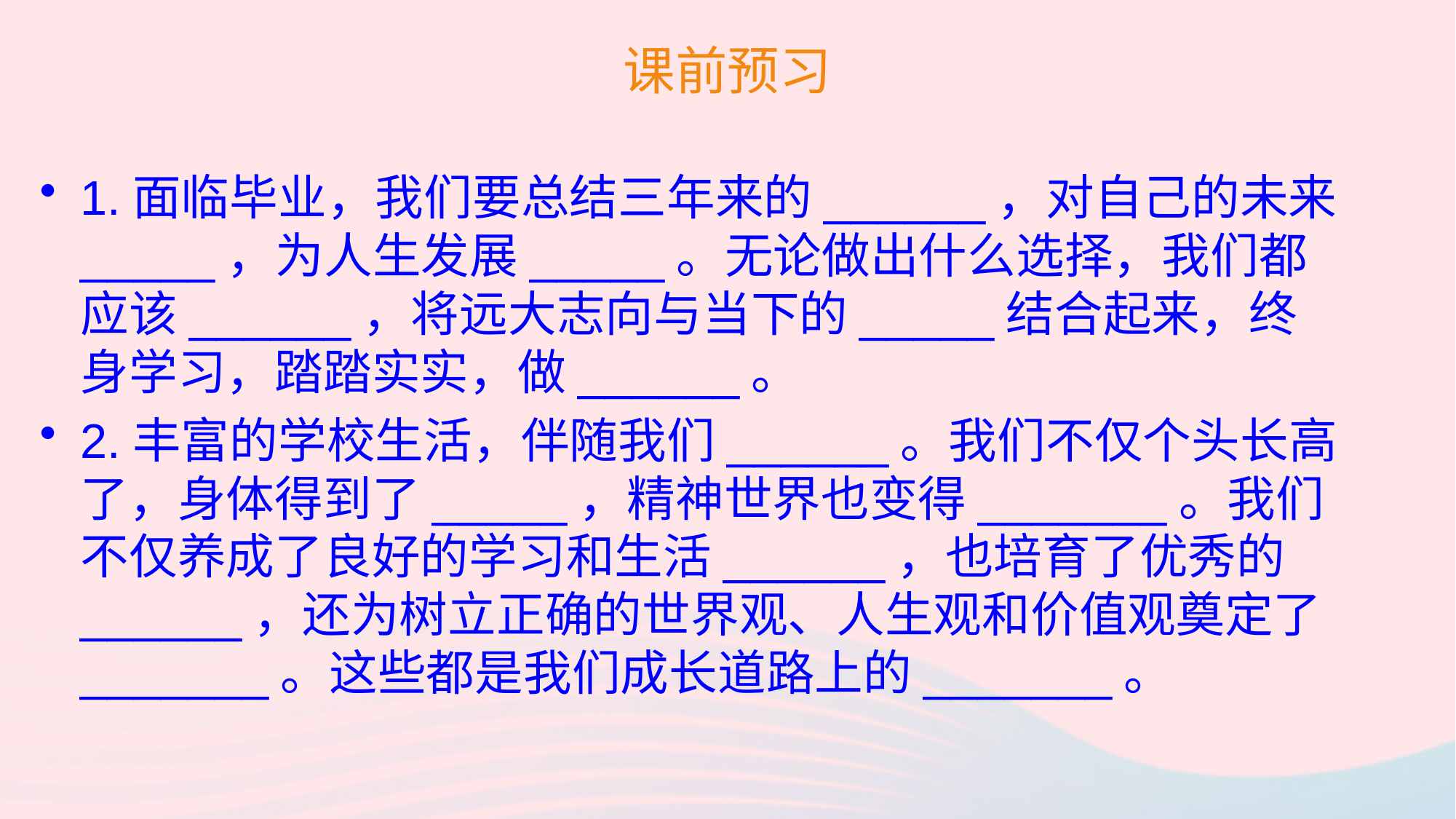

# 课前预习
1.面临毕业，我们要总结三年来的______，对自己的未来_____，为人生发展_____。无论做出什么选择，我们都应该______，将远大志向与当下的_____结合起来，终身学习，踏踏实实，做______。
2.丰富的学校生活，伴随我们______。我们不仅个头长高了，身体得到了_____，精神世界也变得_______。我们不仅养成了良好的学习和生活______，也培育了优秀的______，还为树立正确的世界观、人生观和价值观奠定了_______。这些都是我们成长道路上的_______。